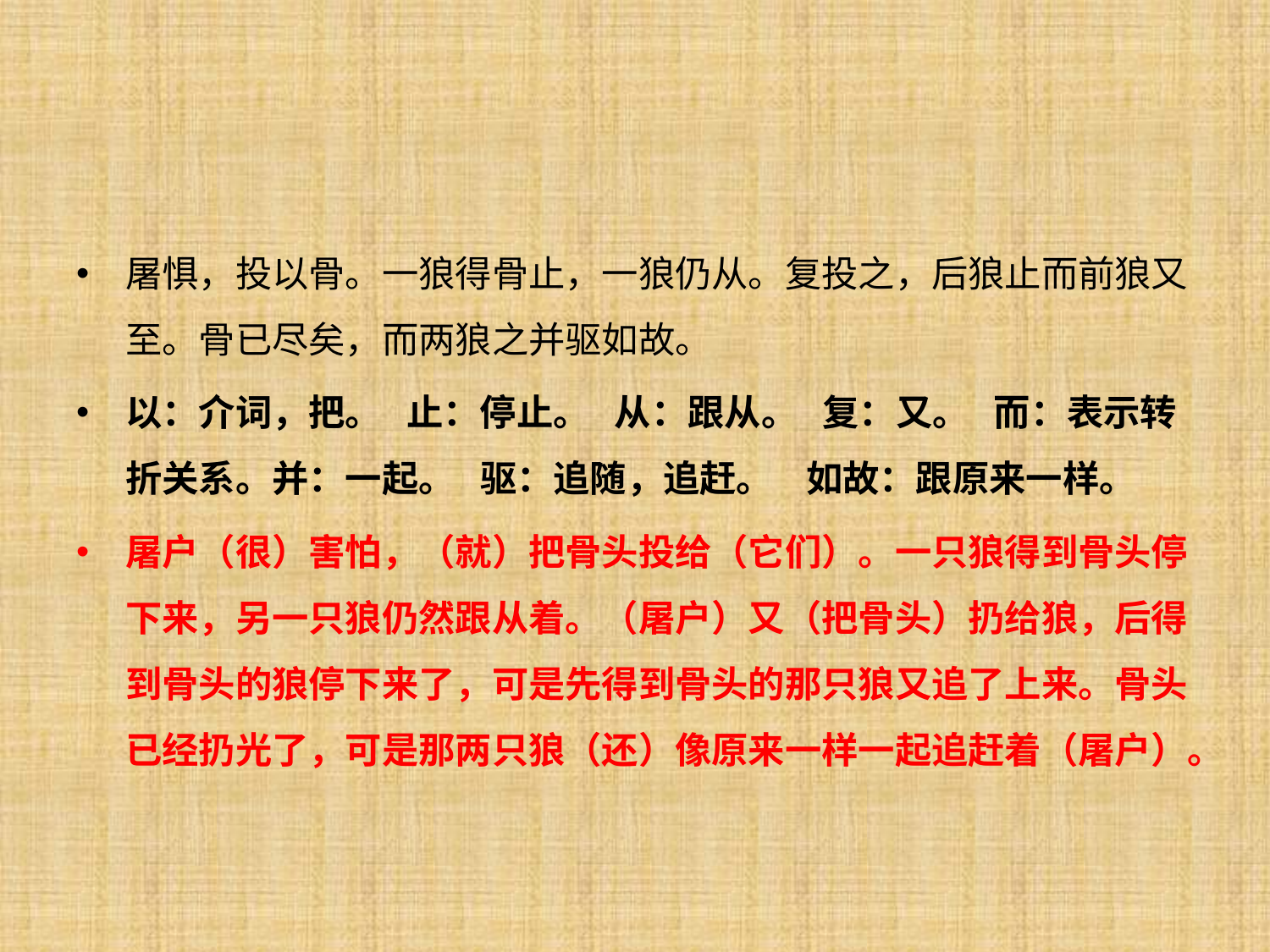

#
屠惧，投以骨。一狼得骨止，一狼仍从。复投之，后狼止而前狼又至。骨已尽矣，而两狼之并驱如故。
以：介词，把。   止：停止。   从：跟从。   复：又。   而：表示转折关系。并：一起。   驱：追随，追赶。    如故：跟原来一样。
屠户（很）害怕，（就）把骨头投给（它们）。一只狼得到骨头停下来，另一只狼仍然跟从着。（屠户）又（把骨头）扔给狼，后得到骨头的狼停下来了，可是先得到骨头的那只狼又追了上来。骨头已经扔光了，可是那两只狼（还）像原来一样一起追赶着（屠户）。